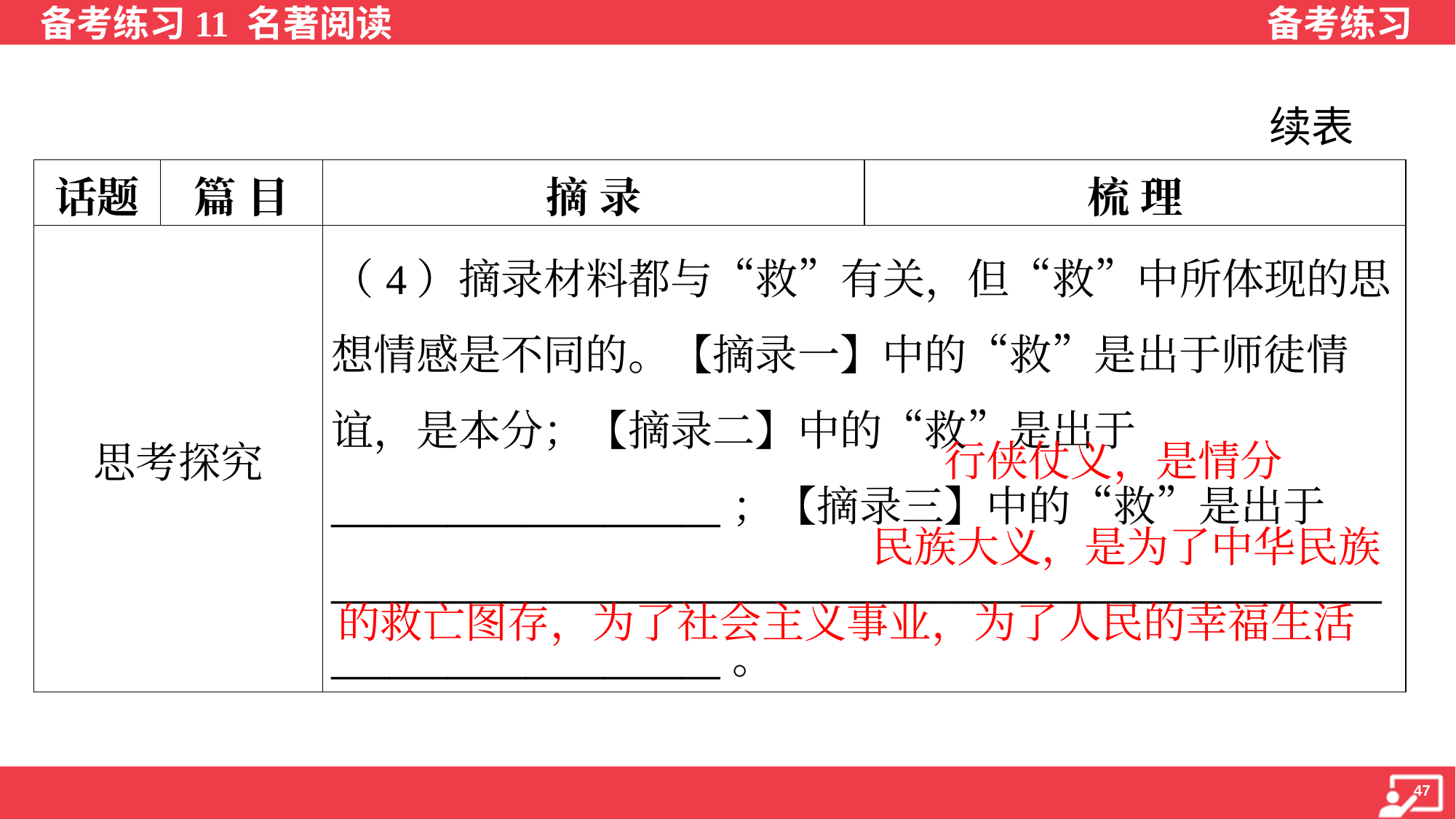

续表
| 话题 | 篇 目 | 摘 录 | 梳 理 |
| --- | --- | --- | --- |
| 思考探究 |  | （4）摘录材料都与“救”有关，但“救”中所体现的思想情感是不同的。【摘录一】中的“救”是出于师徒情谊，是本分；【摘录二】中的“救”是出于\_\_\_\_\_\_\_\_\_\_\_\_\_\_\_\_\_\_\_\_；【摘录三】中的“救”是出于\_\_\_\_\_\_\_\_\_\_\_\_\_\_\_\_\_\_\_\_\_\_\_\_\_\_\_\_\_\_\_\_\_\_\_\_\_\_\_\_\_\_\_\_\_\_\_\_\_\_\_\_\_\_\_\_\_\_\_\_\_\_\_\_\_\_\_\_\_\_\_\_\_\_。 |  |
行侠仗义，是情分
                                                民族大义，是为了中华民族的救亡图存，为了社会主义事业，为了人民的幸福生活